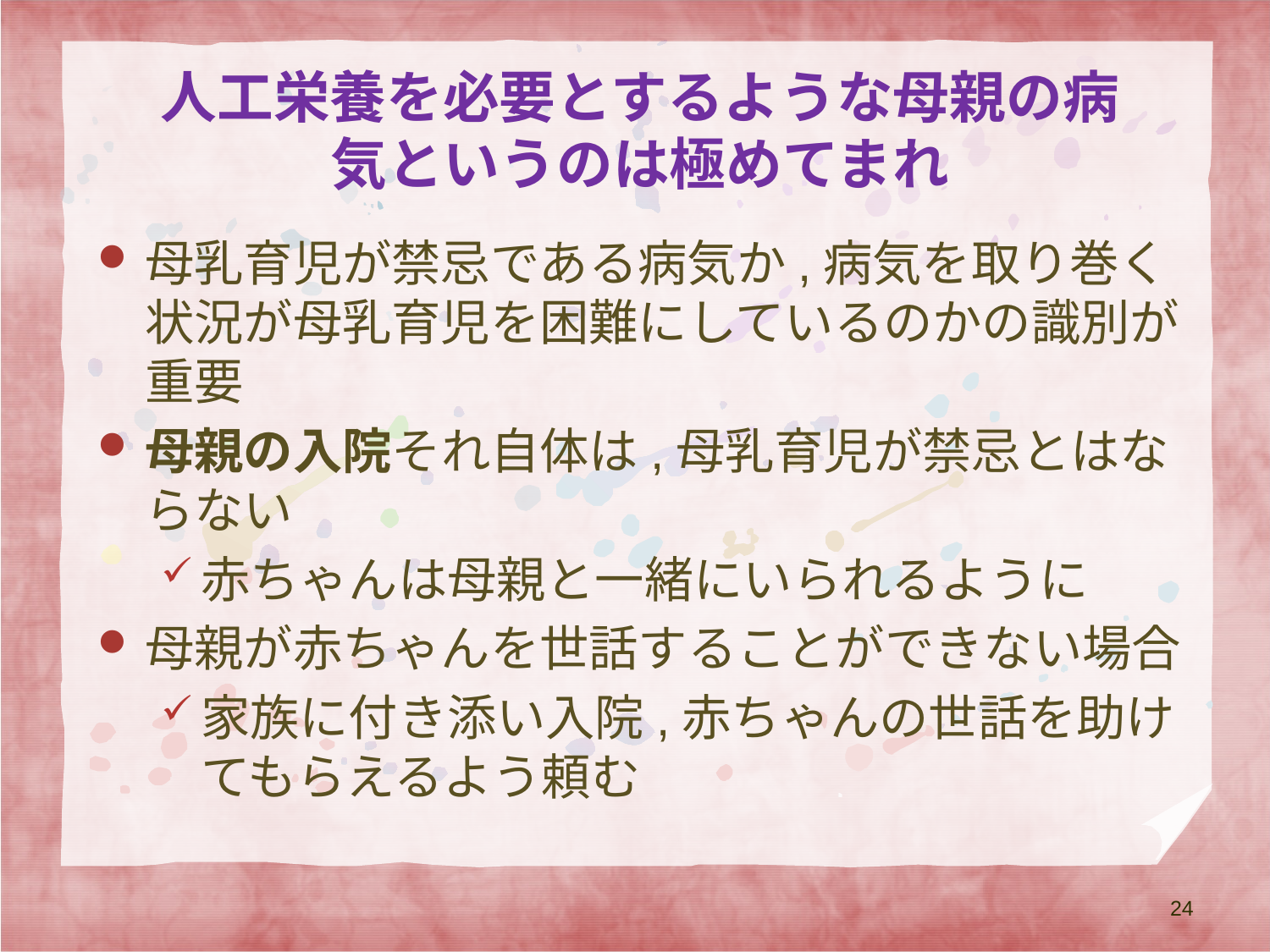

# 人工栄養を必要とするような母親の病気というのは極めてまれ
母乳育児が禁忌である病気か,病気を取り巻く状況が母乳育児を困難にしているのかの識別が重要
母親の入院それ自体は,母乳育児が禁忌とはならない
赤ちゃんは母親と一緒にいられるように
母親が赤ちゃんを世話することができない場合
家族に付き添い入院,赤ちゃんの世話を助けてもらえるよう頼む
24